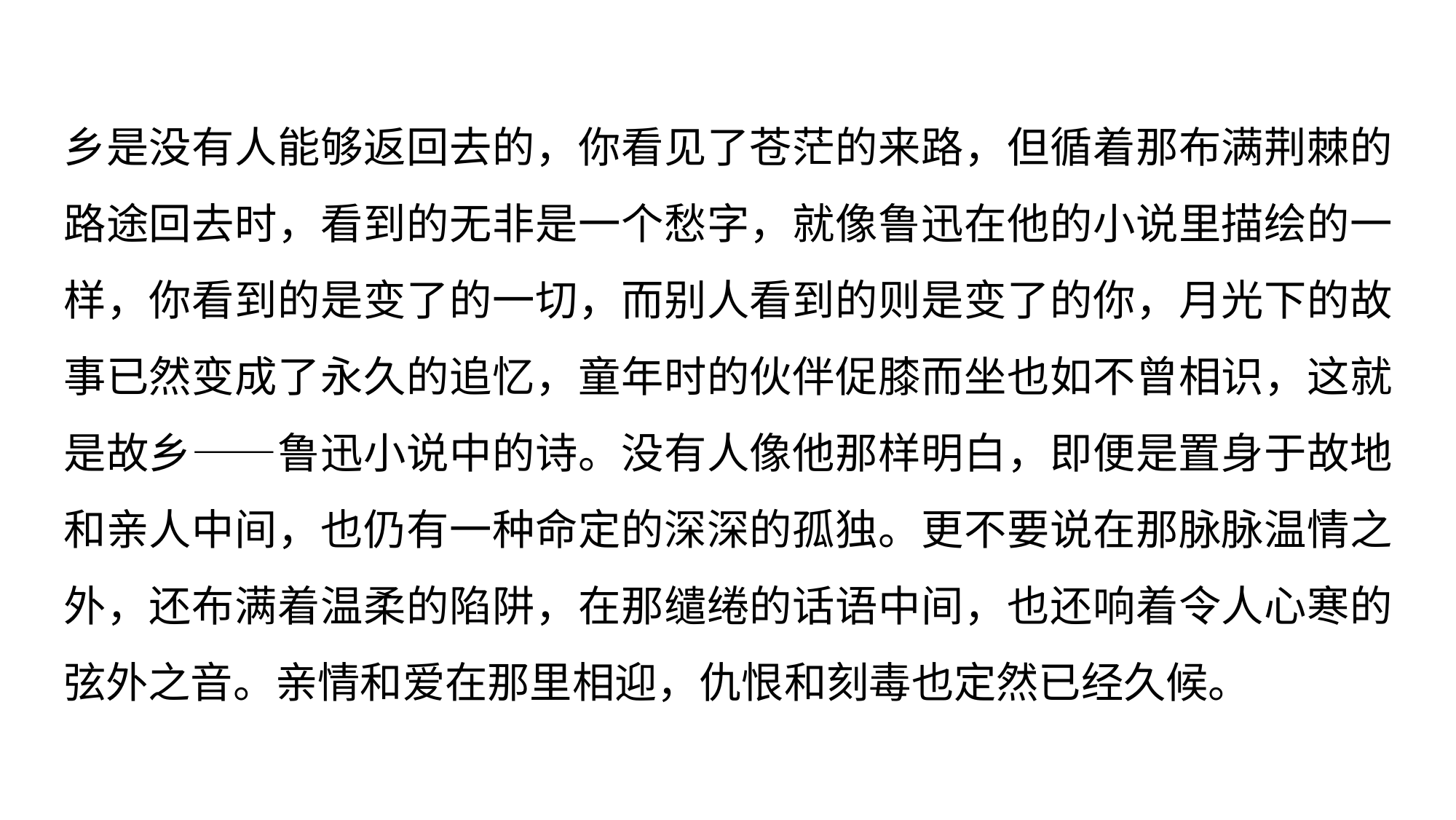

乡是没有人能够返回去的，你看见了苍茫的来路，但循着那布满荆棘的路途回去时，看到的无非是一个愁字，就像鲁迅在他的小说里描绘的一样，你看到的是变了的一切，而别人看到的则是变了的你，月光下的故事已然变成了永久的追忆，童年时的伙伴促膝而坐也如不曾相识，这就是故乡——鲁迅小说中的诗。没有人像他那样明白，即便是置身于故地和亲人中间，也仍有一种命定的深深的孤独。更不要说在那脉脉温情之外，还布满着温柔的陷阱，在那缱绻的话语中间，也还响着令人心寒的弦外之音。亲情和爱在那里相迎，仇恨和刻毒也定然已经久候。